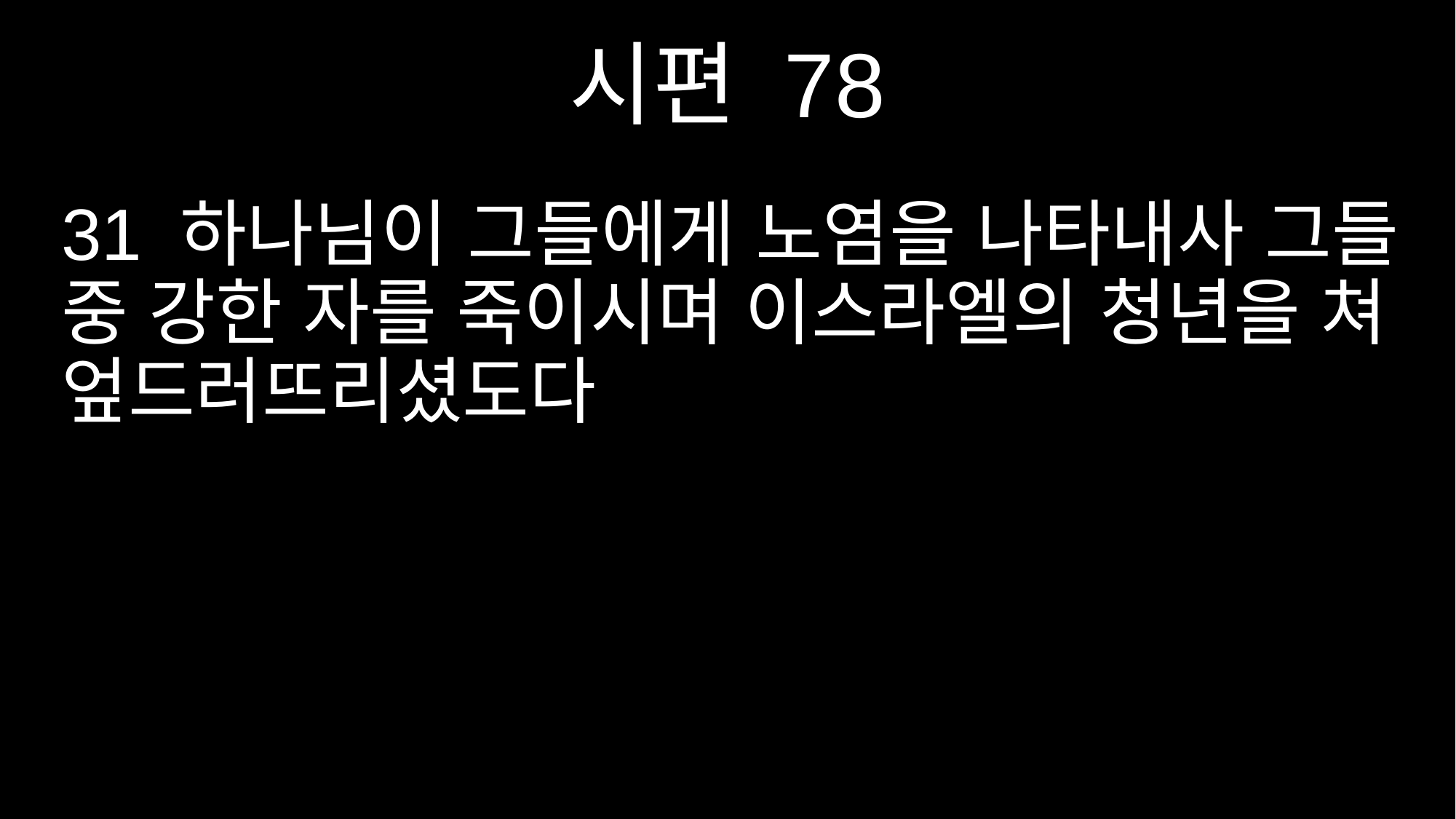

시편 78
31 하나님이 그들에게 노염을 나타내사 그들 중 강한 자를 죽이시며 이스라엘의 청년을 쳐 엎드러뜨리셨도다